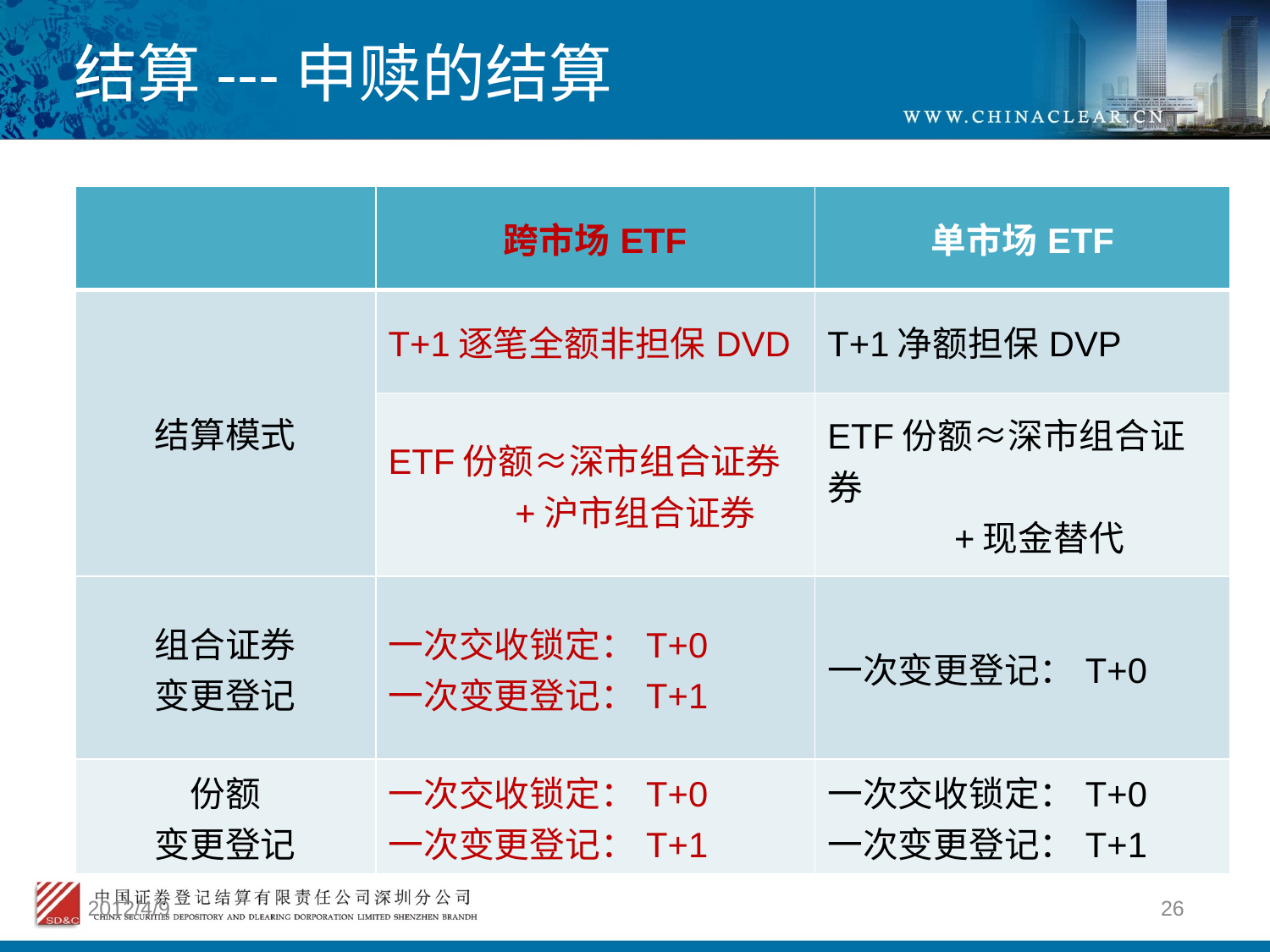

# 结算---申赎的结算
|  | 跨市场ETF | 单市场ETF |
| --- | --- | --- |
| 结算模式 | T+1逐笔全额非担保DVD | T+1净额担保DVP |
|  | ETF份额≈深市组合证券 +沪市组合证券 | ETF份额≈深市组合证券 +现金替代 |
| 组合证券 变更登记 | 一次交收锁定：T+0 一次变更登记：T+1 | 一次变更登记：T+0 |
| 份额 变更登记 | 一次交收锁定：T+0 一次变更登记：T+1 | 一次交收锁定：T+0 一次变更登记：T+1 |
2012/4/9
26